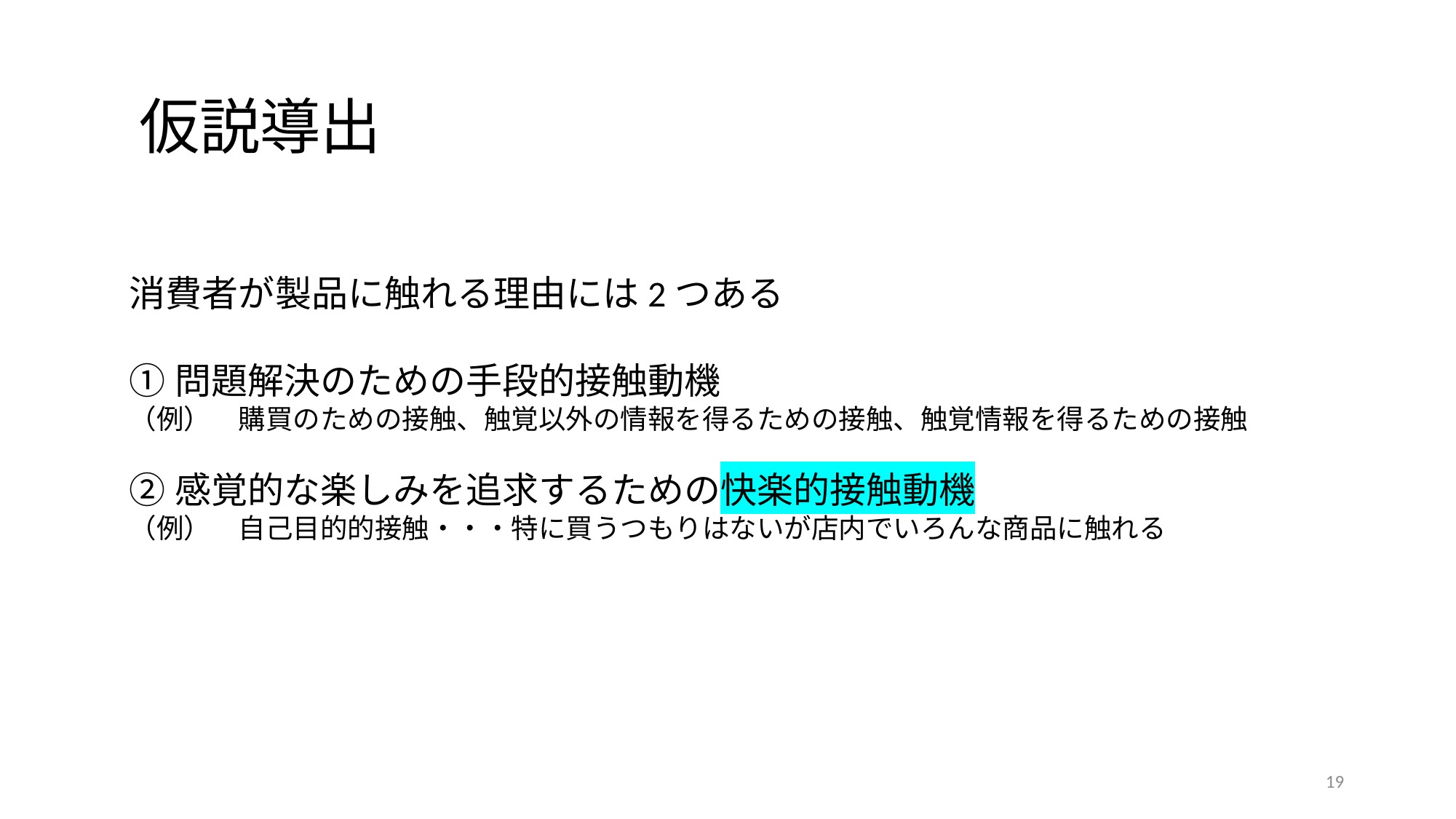

仮説導出
消費者が製品に触れる理由には2つある

①問題解決のための手段的接触動機
（例）　購買のための接触、触覚以外の情報を得るための接触、触覚情報を得るための接触

②感覚的な楽しみを追求するための快楽的接触動機
（例）　自己目的的接触・・・特に買うつもりはないが店内でいろんな商品に触れる

19